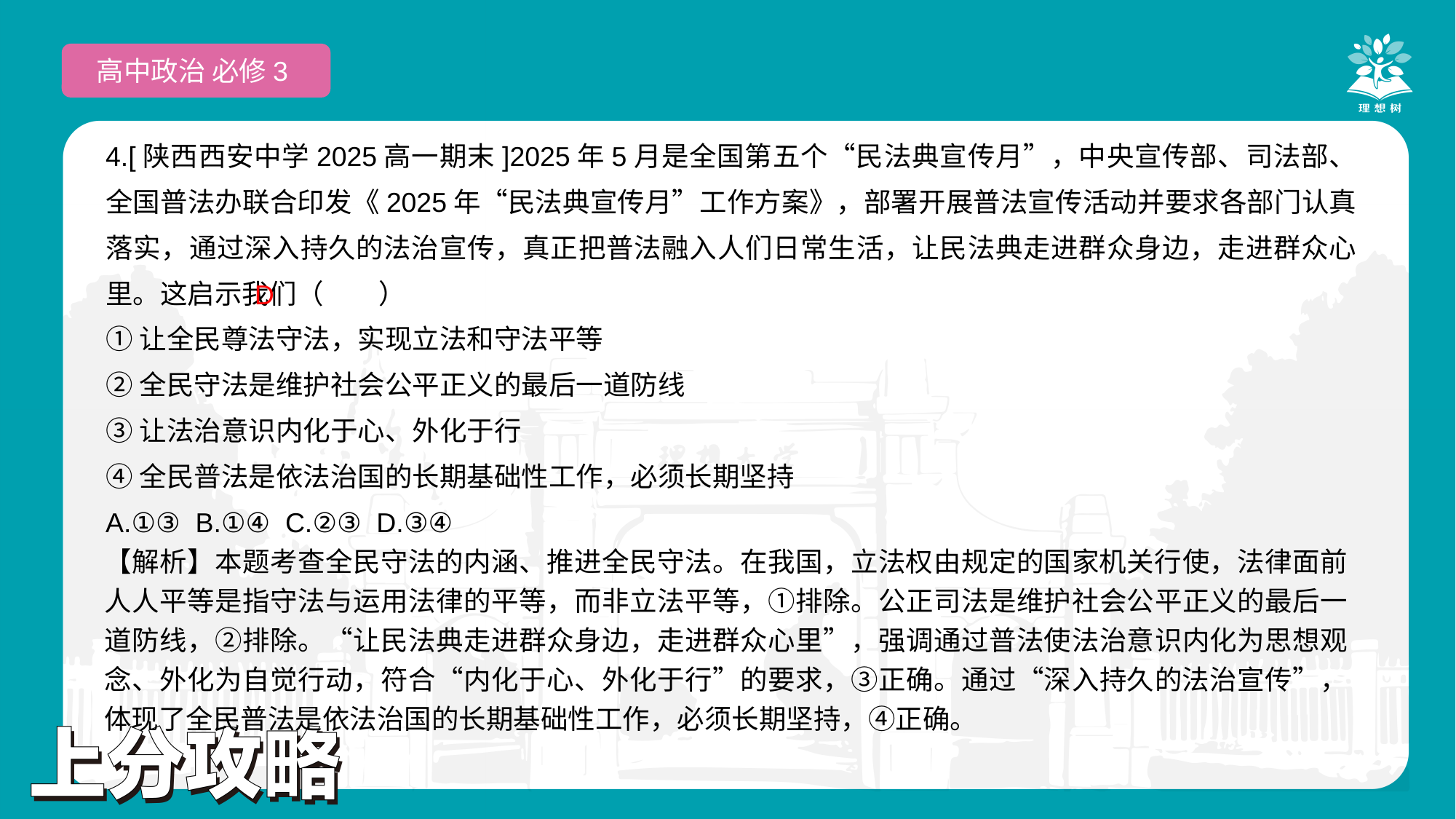

高中政治 必修3
4.[陕西西安中学2025高一期末]2025年5月是全国第五个“民法典宣传月”，中央宣传部、司法部、全国普法办联合印发《2025年“民法典宣传月”工作方案》，部署开展普法宣传活动并要求各部门认真落实，通过深入持久的法治宣传，真正把普法融入人们日常生活，让民法典走进群众身边，走进群众心里。这启示我们（　　）
①让全民尊法守法，实现立法和守法平等
②全民守法是维护社会公平正义的最后一道防线
③让法治意识内化于心、外化于行
④全民普法是依法治国的长期基础性工作，必须长期坚持
A.①③  B.①④  C.②③  D.③④
 D
【解析】本题考查全民守法的内涵、推进全民守法。在我国，立法权由规定的国家机关行使，法律面前人人平等是指守法与运用法律的平等，而非立法平等，①排除。公正司法是维护社会公平正义的最后一道防线，②排除。“让民法典走进群众身边，走进群众心里”，强调通过普法使法治意识内化为思想观念、外化为自觉行动，符合“内化于心、外化于行”的要求，③正确。通过“深入持久的法治宣传”，体现了全民普法是依法治国的长期基础性工作，必须长期坚持，④正确。